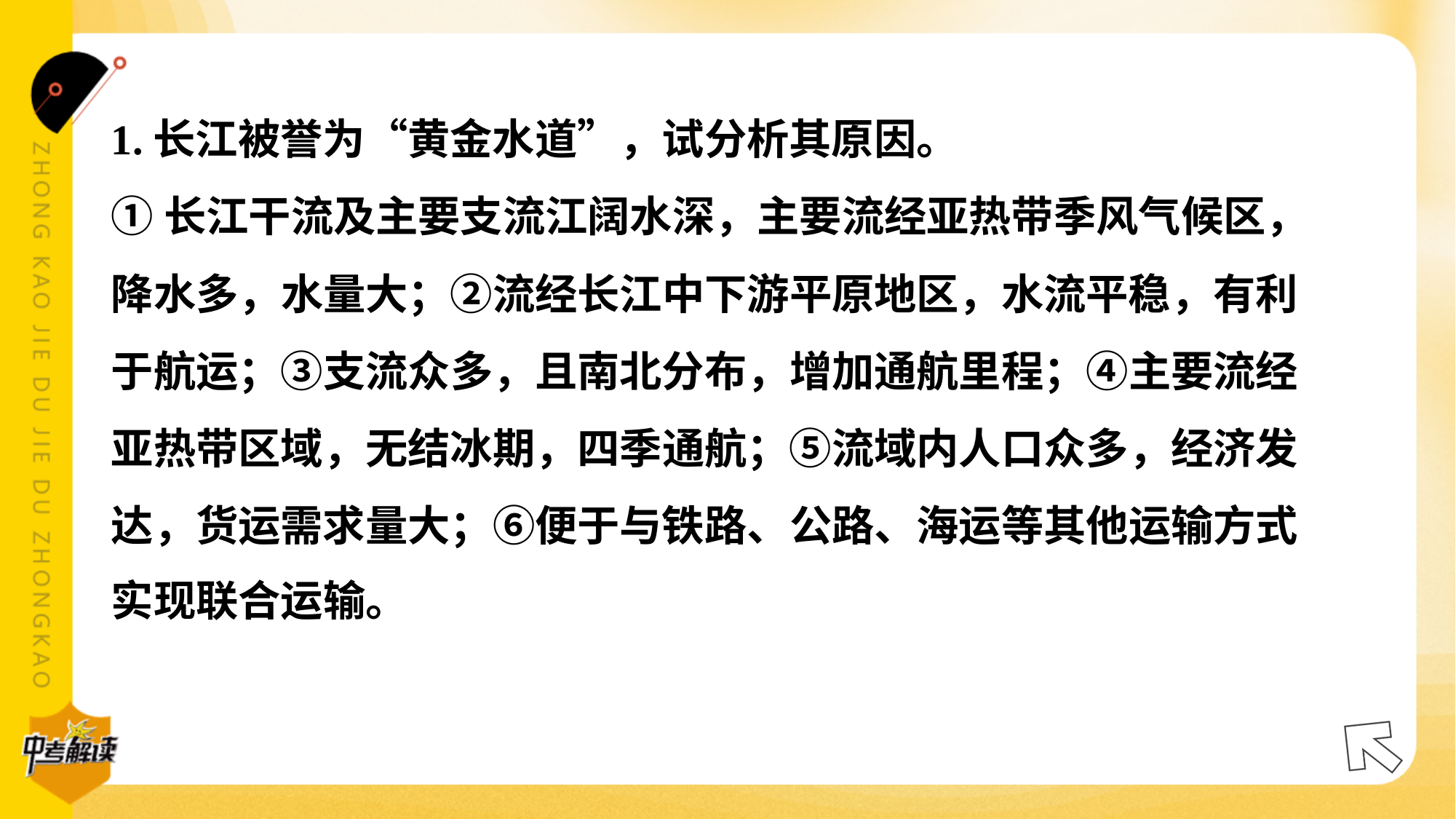

1.长江被誉为“黄金水道”，试分析其原因。
①长江干流及主要支流江阔水深，主要流经亚热带季风气候区，
降水多，水量大；②流经长江中下游平原地区，水流平稳，有利
于航运；③支流众多，且南北分布，增加通航里程；④主要流经
亚热带区域，无结冰期，四季通航；⑤流域内人口众多，经济发
达，货运需求量大；⑥便于与铁路、公路、海运等其他运输方式
实现联合运输。